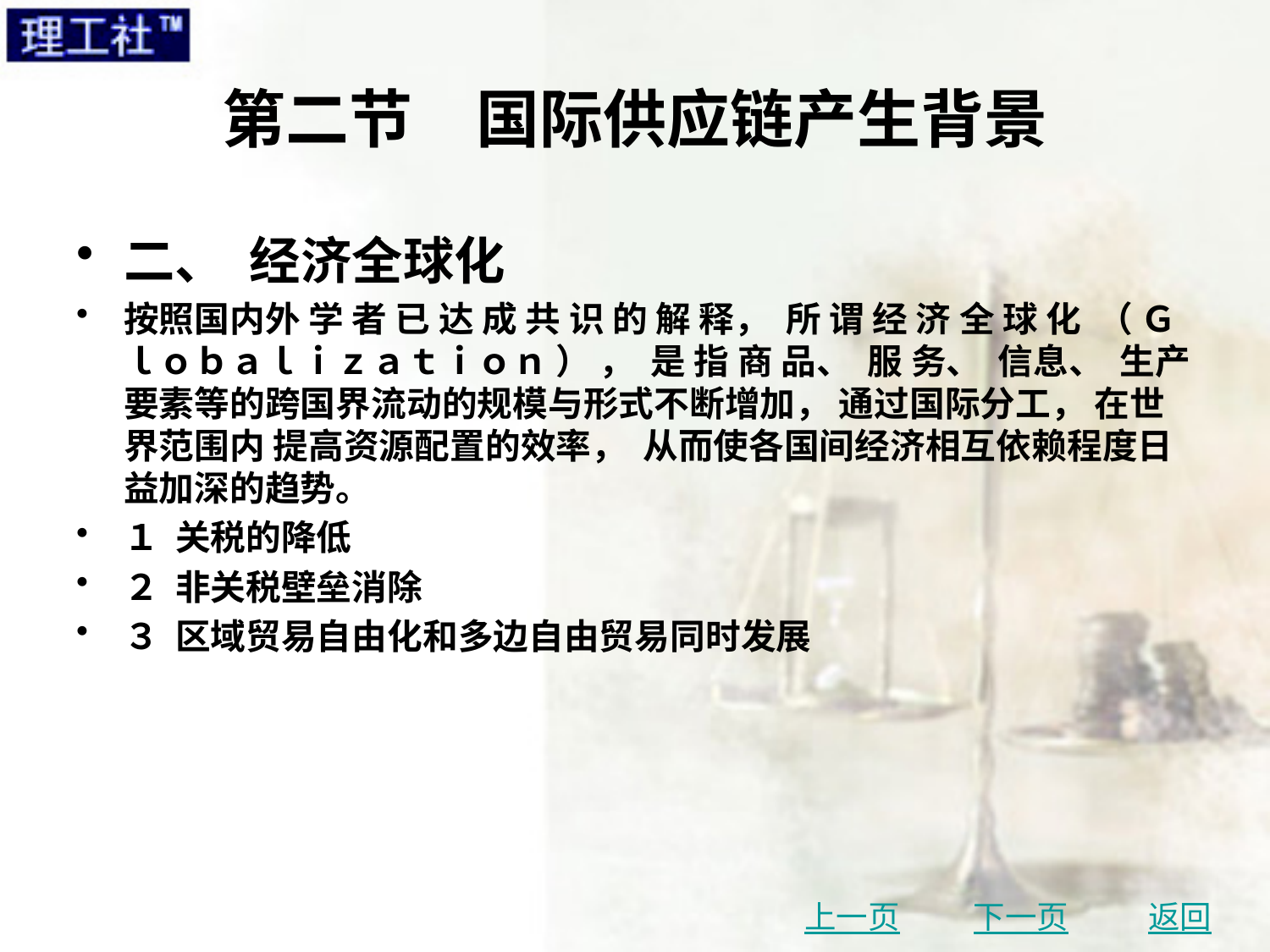

# 第二节　国际供应链产生背景
二、  经济全球化
按照国内外 学 者 已 达 成 共 识 的 解 释，  所 谓 经 济 全 球 化  （ Ｇｌｏｂａｌｉｚａｔｉｏｎ ） ，  是 指 商 品、  服 务、  信息、  生产要素等的跨国界流动的规模与形式不断增加， 通过国际分工， 在世界范围内 提高资源配置的效率，  从而使各国间经济相互依赖程度日益加深的趋势。
１  关税的降低
２  非关税壁垒消除
３  区域贸易自由化和多边自由贸易同时发展

上一页
下一页
返回